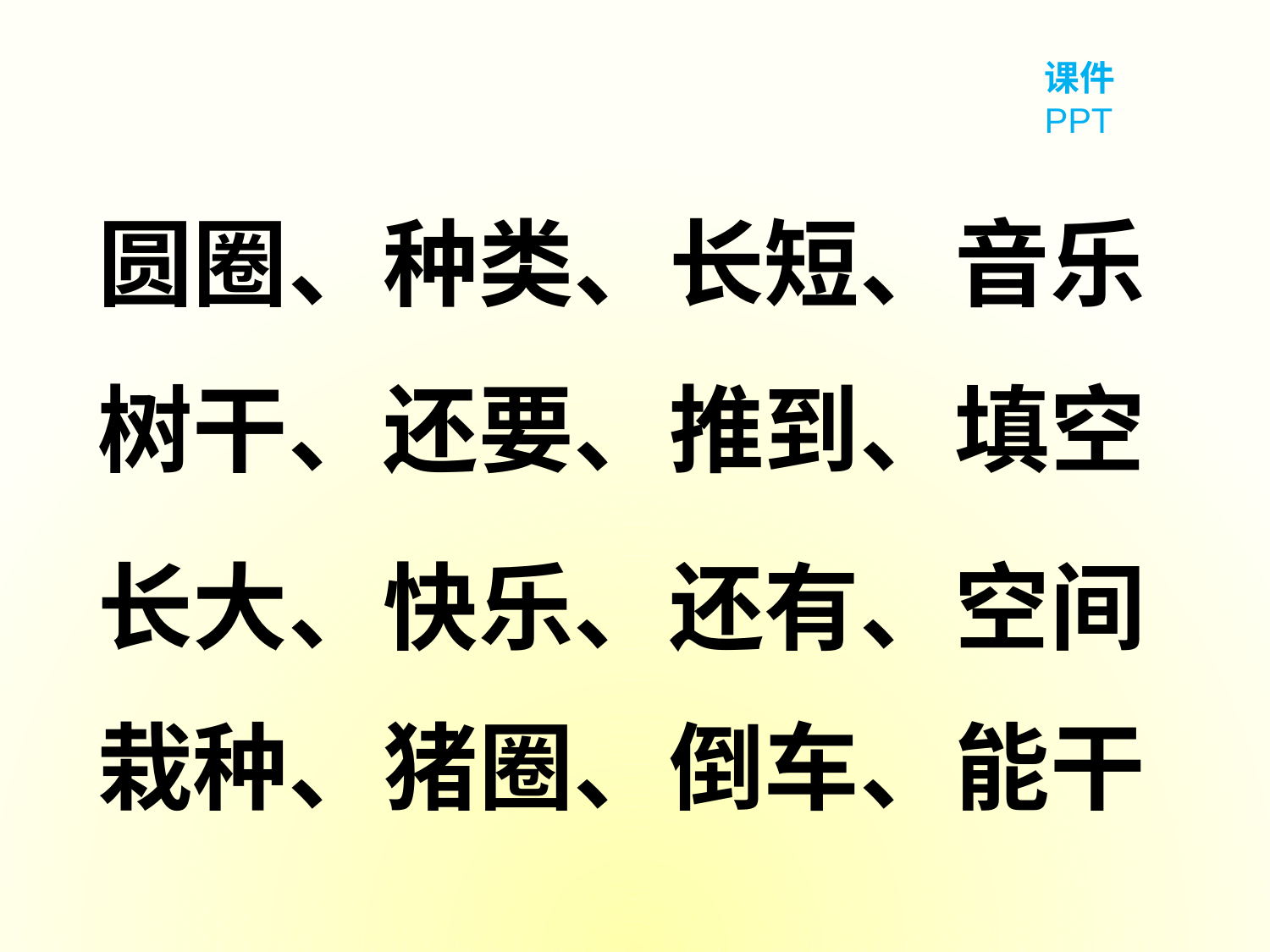

课件PPT
圆圈、种类、长短、音乐
树干、还要、推到、填空
长大、快乐、还有、空间
栽种、猪圈、倒车、能干